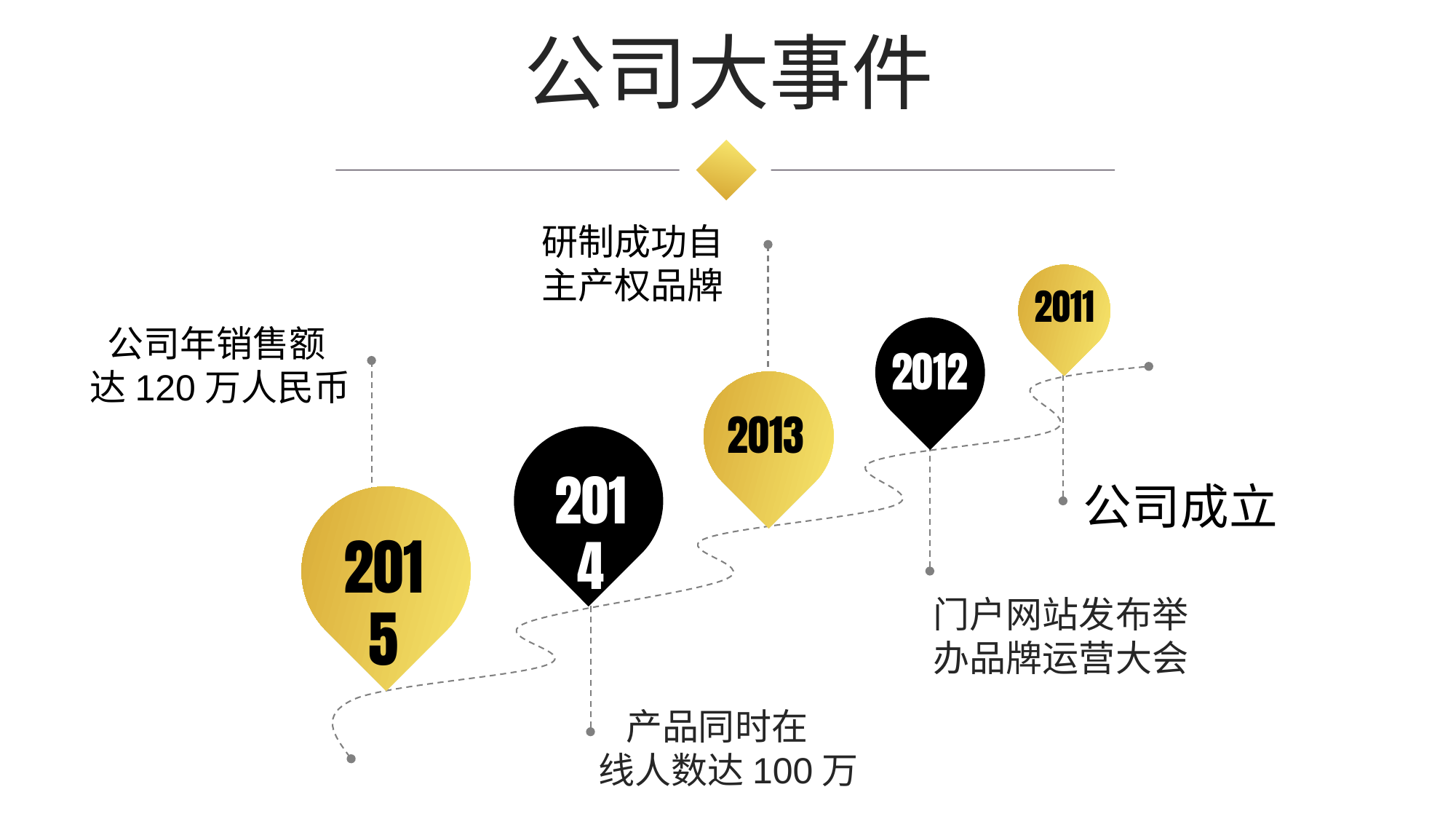

公司大事件

研制成功自
主产权品牌

2011
 公司年销售额
达120万人民币

2012

2013

2014

公司成立

2015
门户网站发布举
办品牌运营大会

   产品同时在
线人数达100万